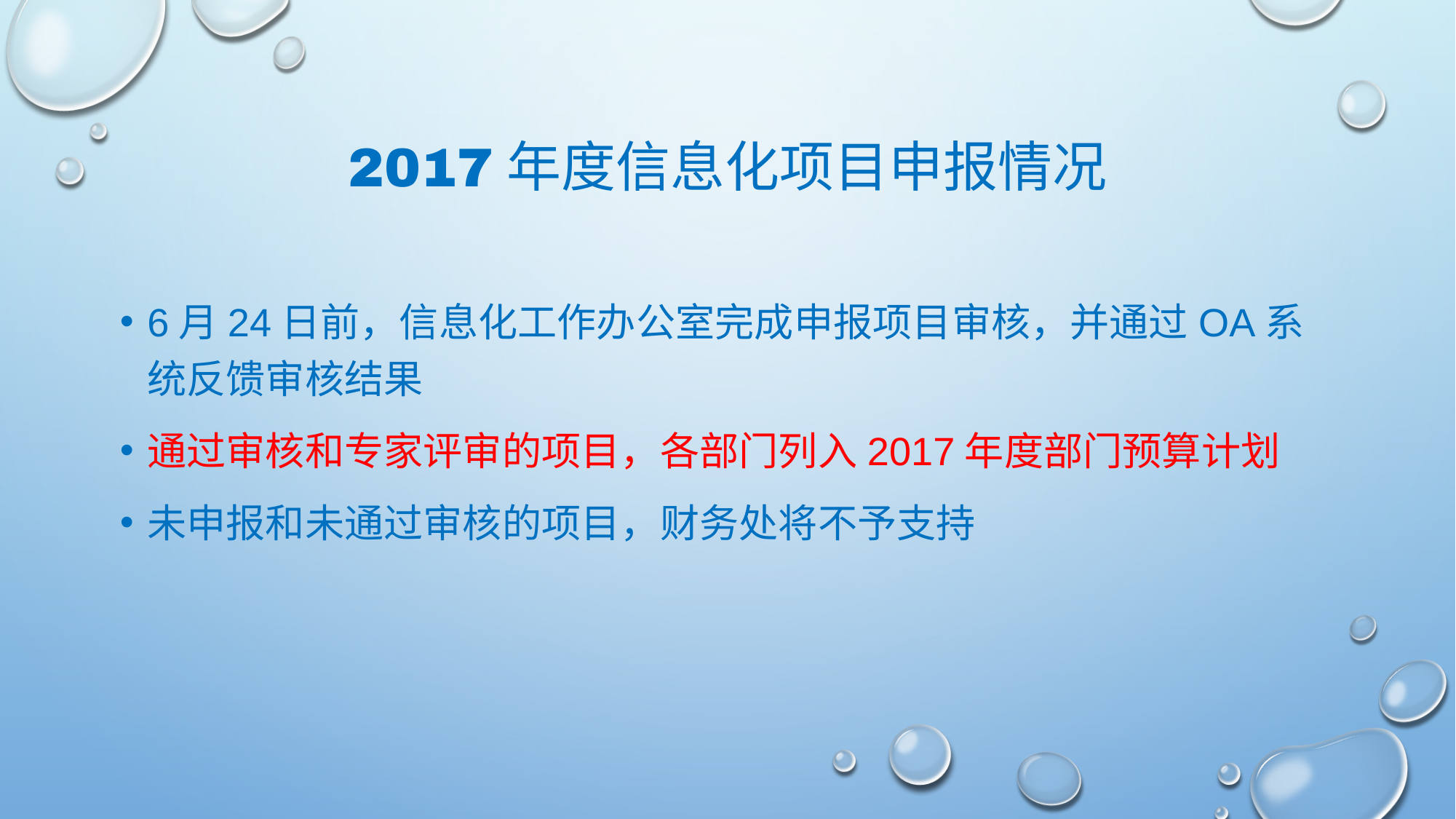

# 2017年度信息化项目申报情况
6月24日前，信息化工作办公室完成申报项目审核，并通过OA系统反馈审核结果
通过审核和专家评审的项目，各部门列入2017年度部门预算计划
未申报和未通过审核的项目，财务处将不予支持